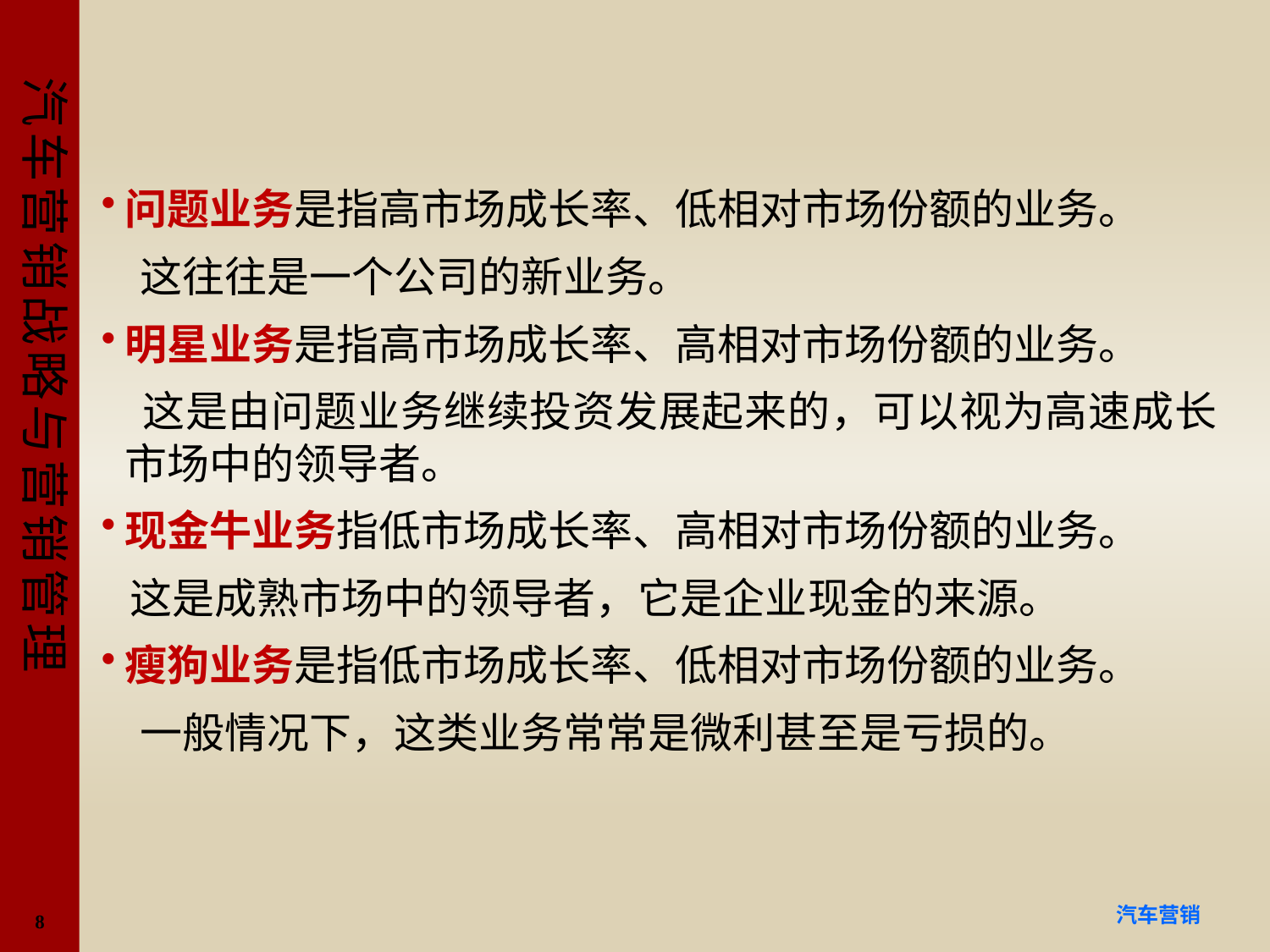

#
问题业务是指高市场成长率、低相对市场份额的业务。
   这往往是一个公司的新业务。
明星业务是指高市场成长率、高相对市场份额的业务。
   这是由问题业务继续投资发展起来的，可以视为高速成长市场中的领导者。
现金牛业务指低市场成长率、高相对市场份额的业务。
  这是成熟市场中的领导者，它是企业现金的来源。
瘦狗业务是指低市场成长率、低相对市场份额的业务。
   一般情况下，这类业务常常是微利甚至是亏损的。

8